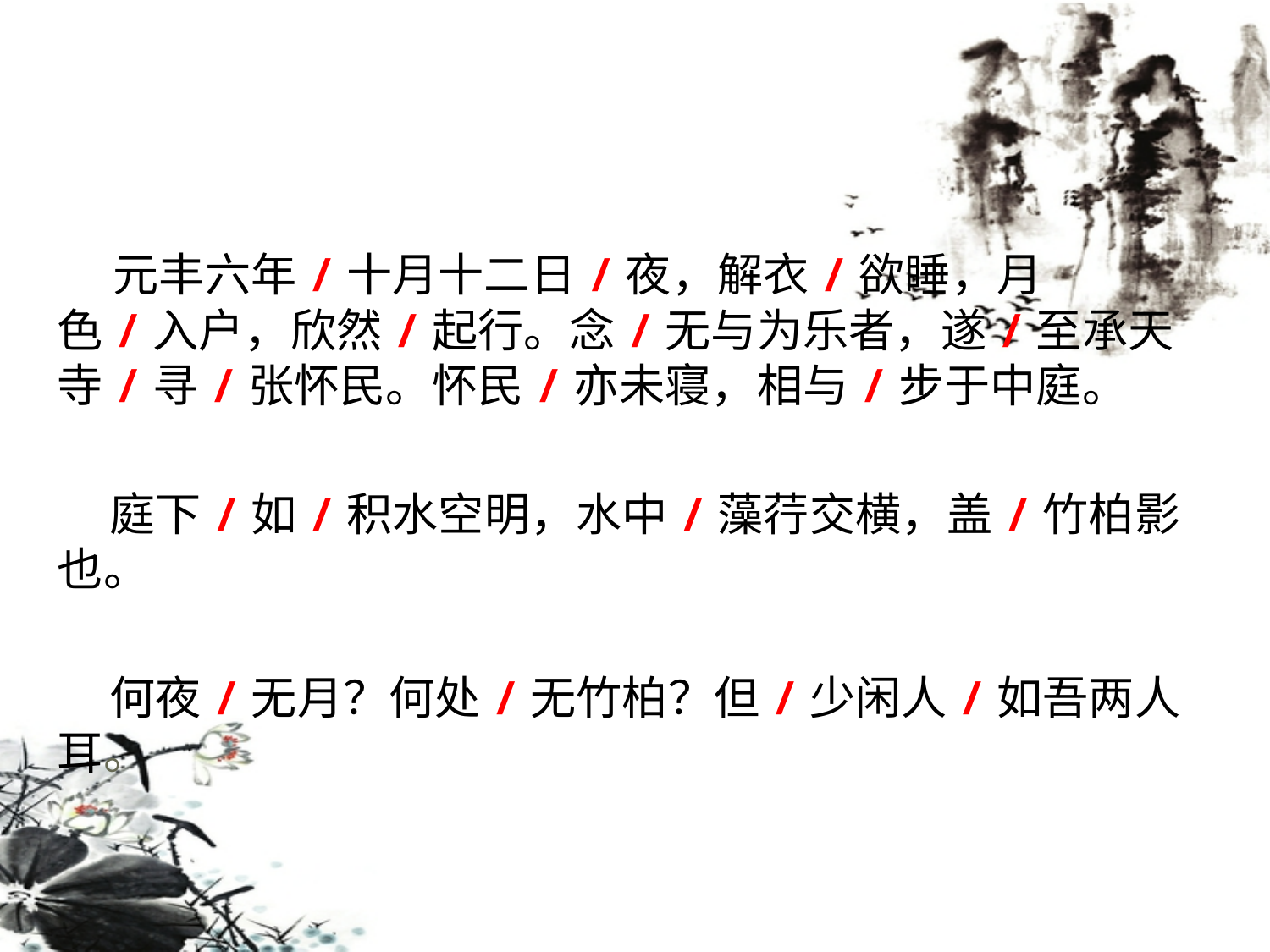

元丰六年/十月十二日/夜，解衣/欲睡，月色/入户，欣然/起行。念/无与为乐者，遂/至承天寺/寻/张怀民。怀民/亦未寝，相与/步于中庭。

    庭下/如/积水空明，水中/藻荇交横，盖/竹柏影也。

    何夜/无月？何处/无竹柏？但/少闲人/如吾两人耳。